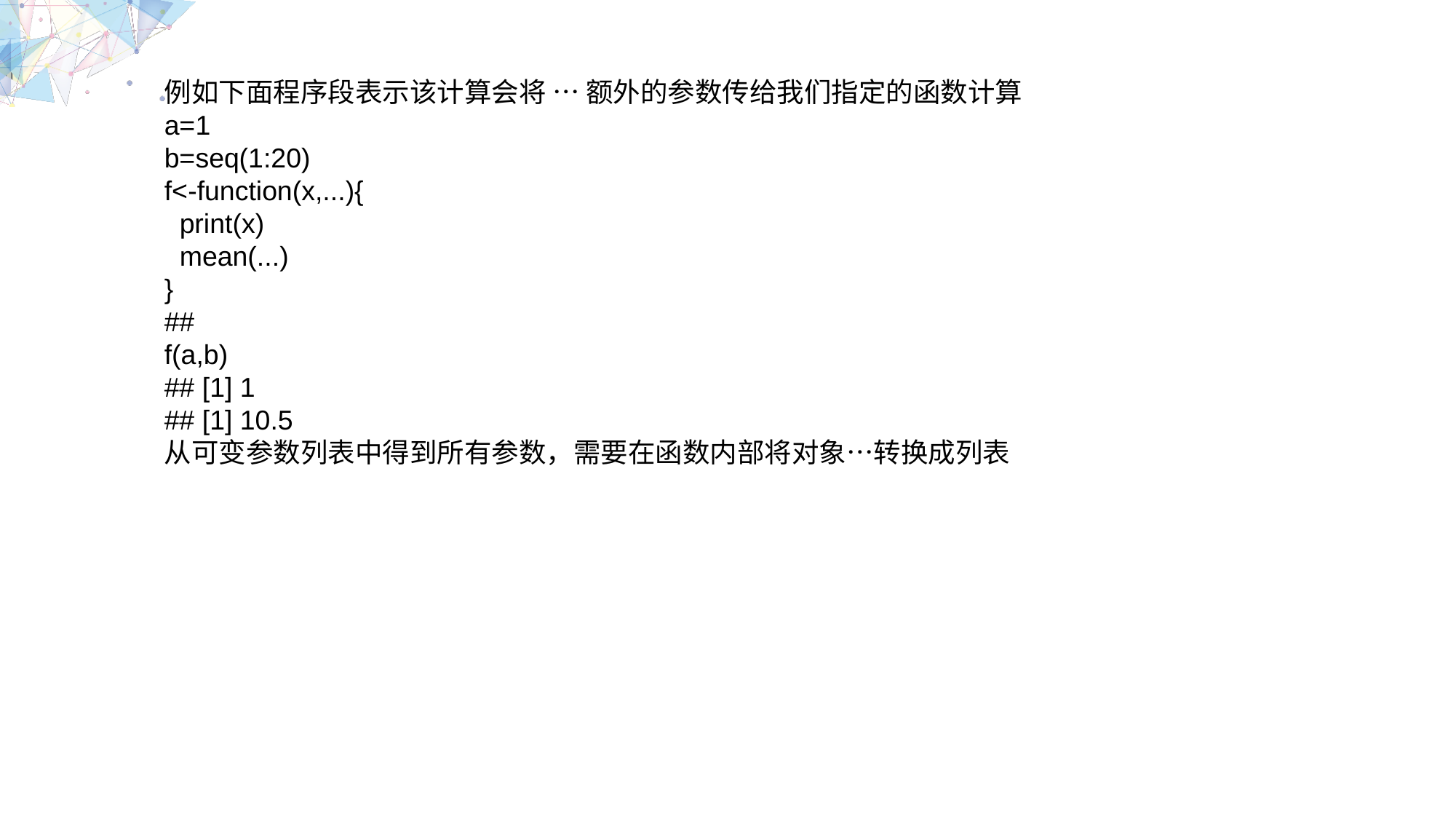

例如下面程序段表示该计算会将 … 额外的参数传给我们指定的函数计算
a=1
b=seq(1:20)
f<-function(x,...){
  print(x)
  mean(...)
}
##
f(a,b)
## [1] 1
## [1] 10.5
从可变参数列表中得到所有参数，需要在函数内部将对象…转换成列表
MULTIPURPOSE PRESENTATION TEMPLATE | UNIQUE DESIGN
Welcome Message
Please replace text, click add relevant headline, modify the text content, also can copy your content to this directly. Please replace text, click add relevant headline, modify the text content, also can copy your content to this directly.